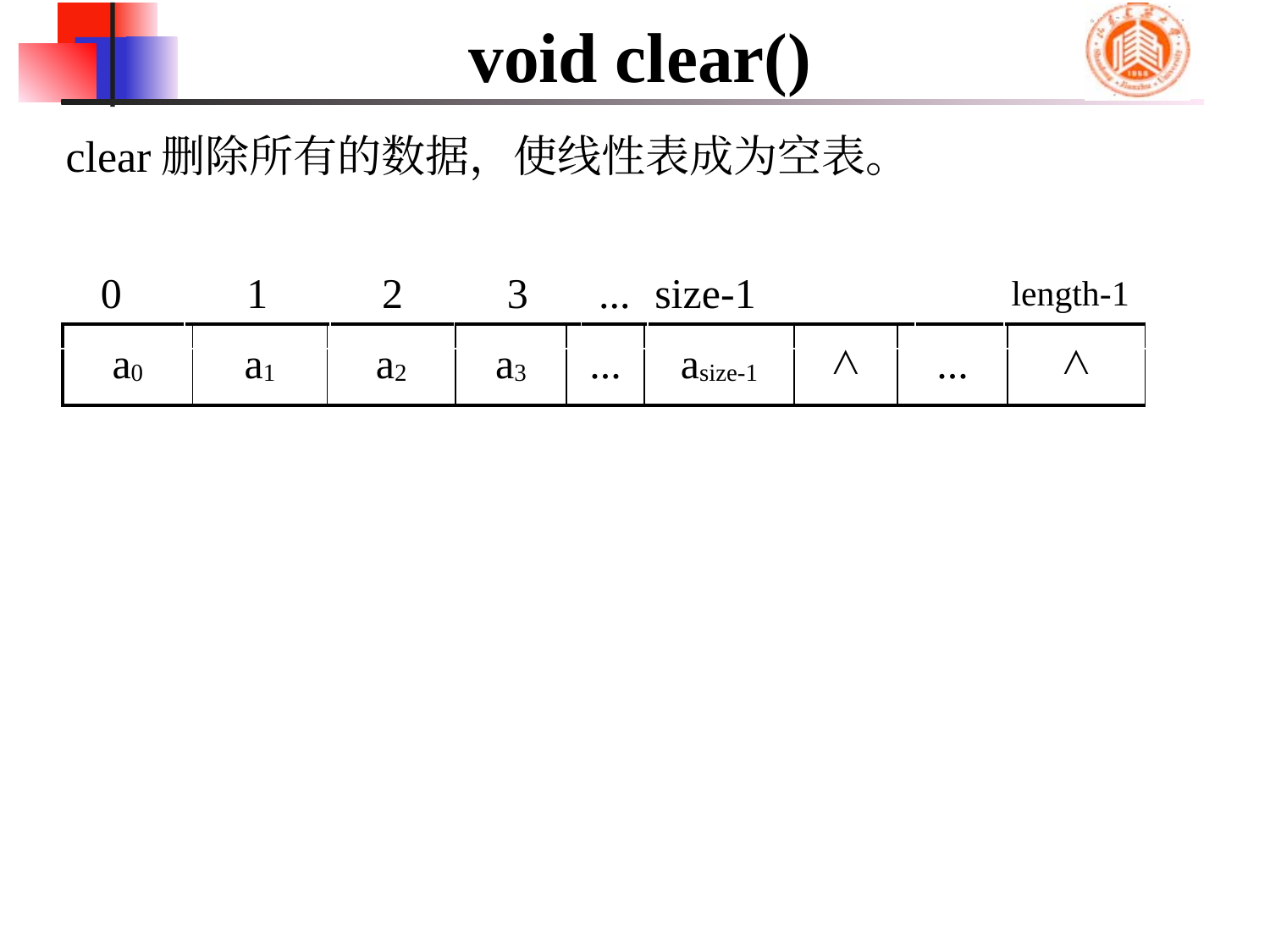

# void clear()
clear删除所有的数据，使线性表成为空表。
| 0 | 1 | 2 | 3 | ... | size-1 |  | length-1 |
| --- | --- | --- | --- | --- | --- | --- | --- |
| a0 | a1 | a2 | a3 | ... | asize-1 | ∧ | ... | ∧ |
| --- | --- | --- | --- | --- | --- | --- | --- | --- |